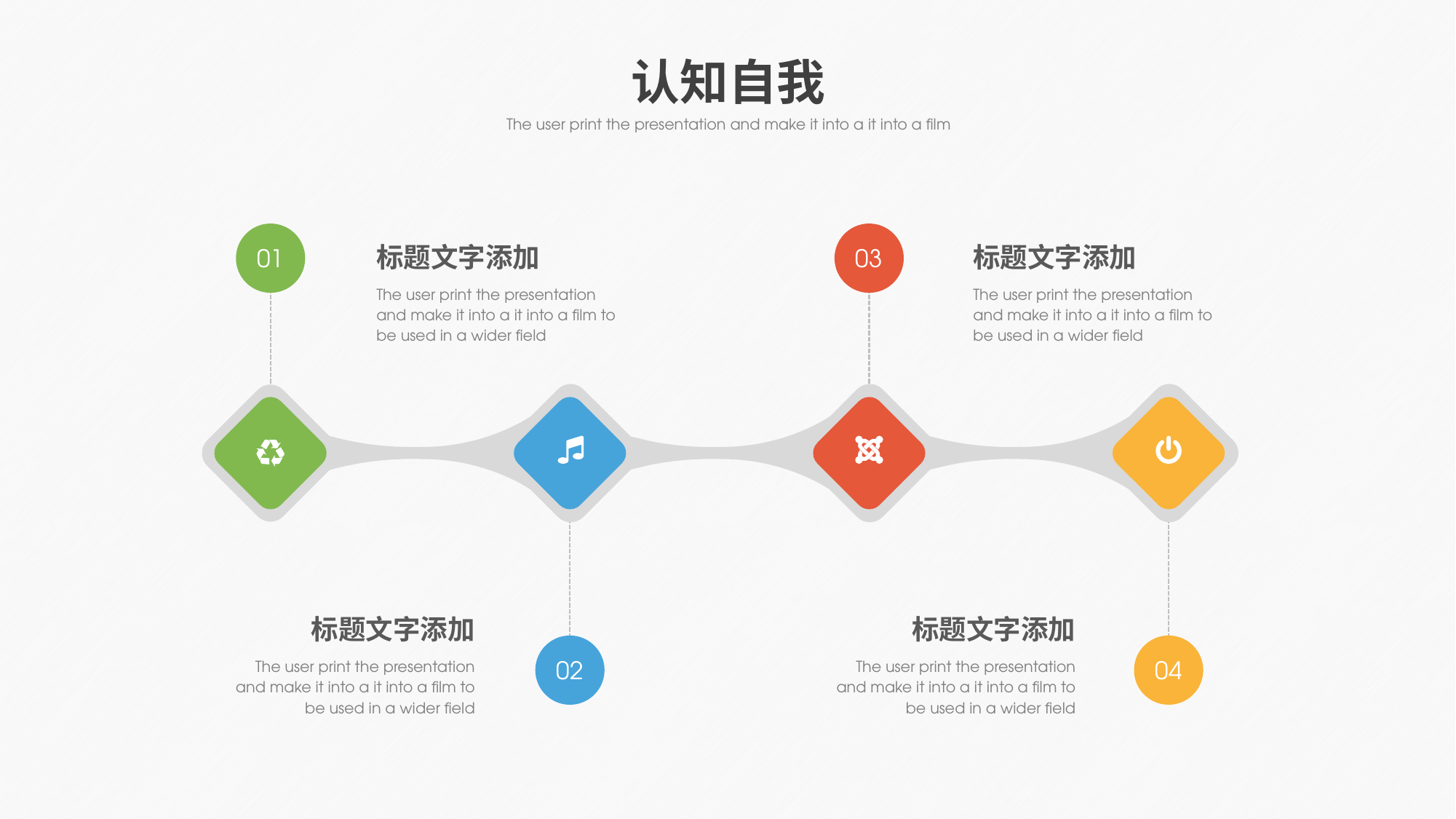

认知自我
The user print the presentation and make it into a it into a film
01
03
标题文字添加
The user print the presentation and make it into a it into a film to be used in a wider field
标题文字添加
The user print the presentation and make it into a it into a film to be used in a wider field

02
04
标题文字添加
The user print the presentation and make it into a it into a film to be used in a wider field
标题文字添加
The user print the presentation and make it into a it into a film to be used in a wider field